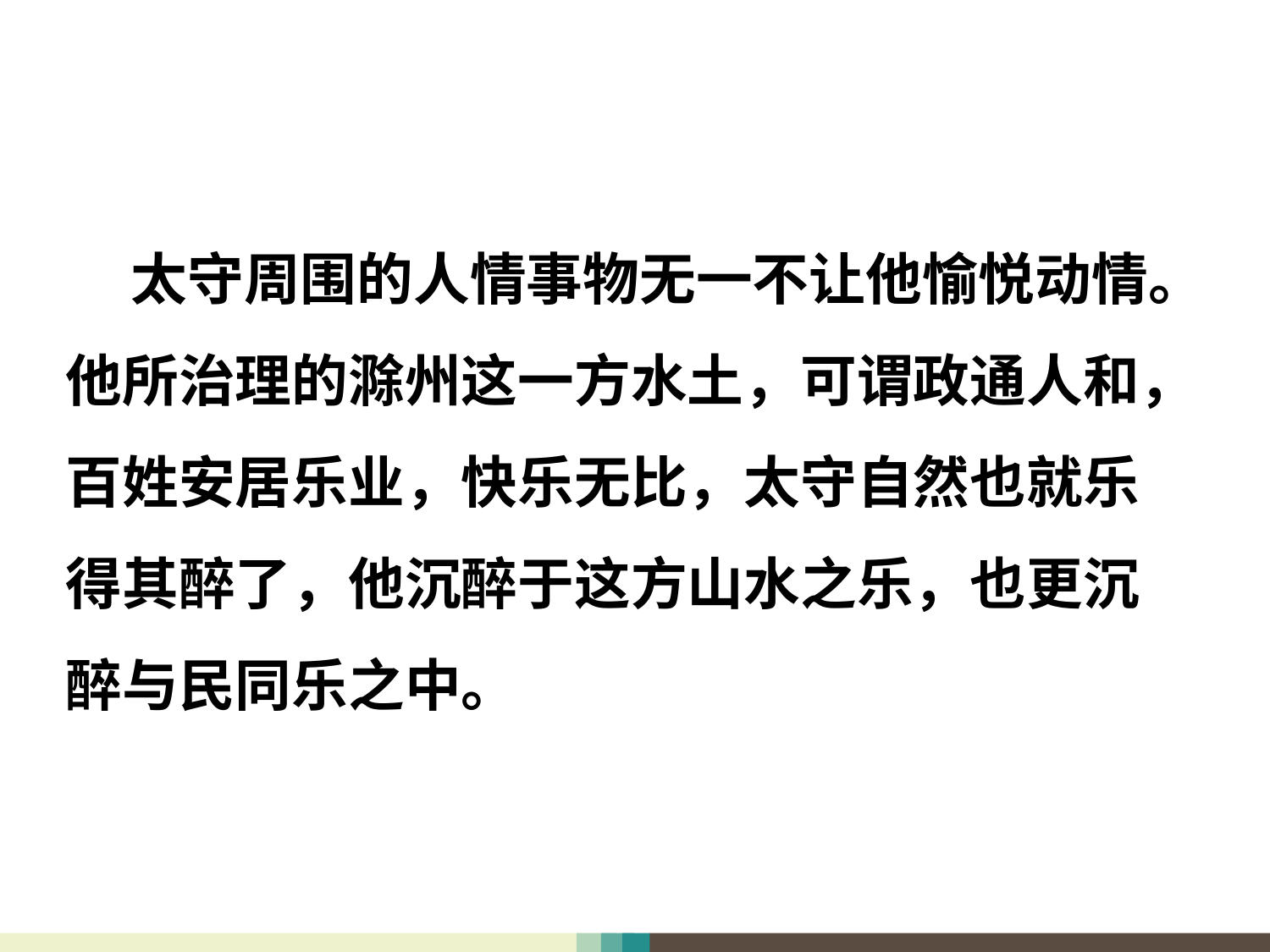

太守周围的人情事物无一不让他愉悦动情。他所治理的滁州这一方水土，可谓政通人和，百姓安居乐业，快乐无比，太守自然也就乐得其醉了，他沉醉于这方山水之乐，也更沉醉与民同乐之中。